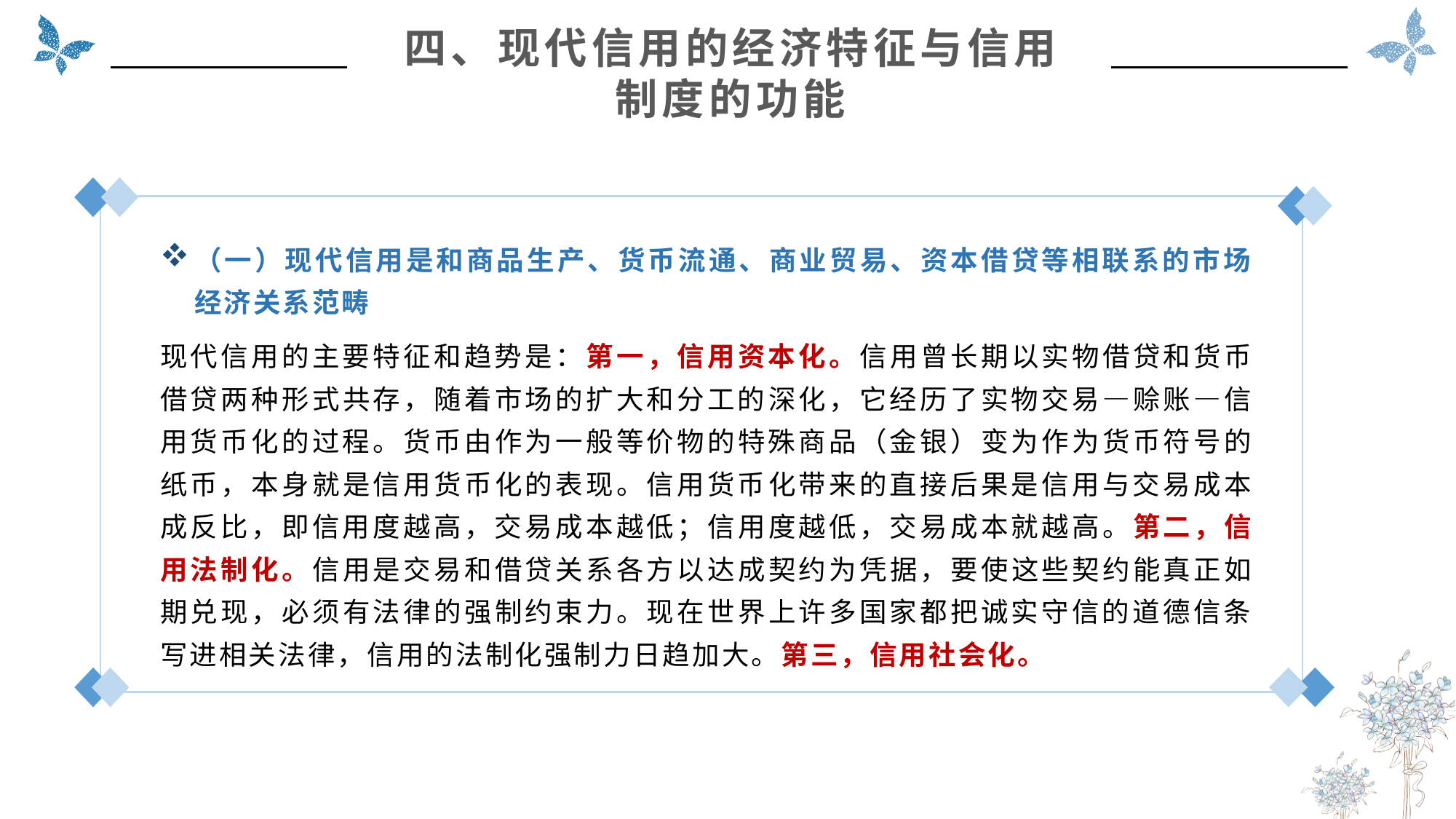

四、现代信用的经济特征与信用
制度的功能

（一）现代信用是和商品生产、货币流通、商业贸易、资本借贷等相联系的市场经济关系范畴
现代信用的主要特征和趋势是：第一，信用资本化。信用曾长期以实物借贷和货币借贷两种形式共存，随着市场的扩大和分工的深化，它经历了实物交易—赊账—信用货币化的过程。货币由作为一般等价物的特殊商品（金银）变为作为货币符号的纸币，本身就是信用货币化的表现。信用货币化带来的直接后果是信用与交易成本成反比，即信用度越高，交易成本越低；信用度越低，交易成本就越高。第二，信用法制化。信用是交易和借贷关系各方以达成契约为凭据，要使这些契约能真正如期兑现，必须有法律的强制约束力。现在世界上许多国家都把诚实守信的道德信条写进相关法律，信用的法制化强制力日趋加大。第三，信用社会化。